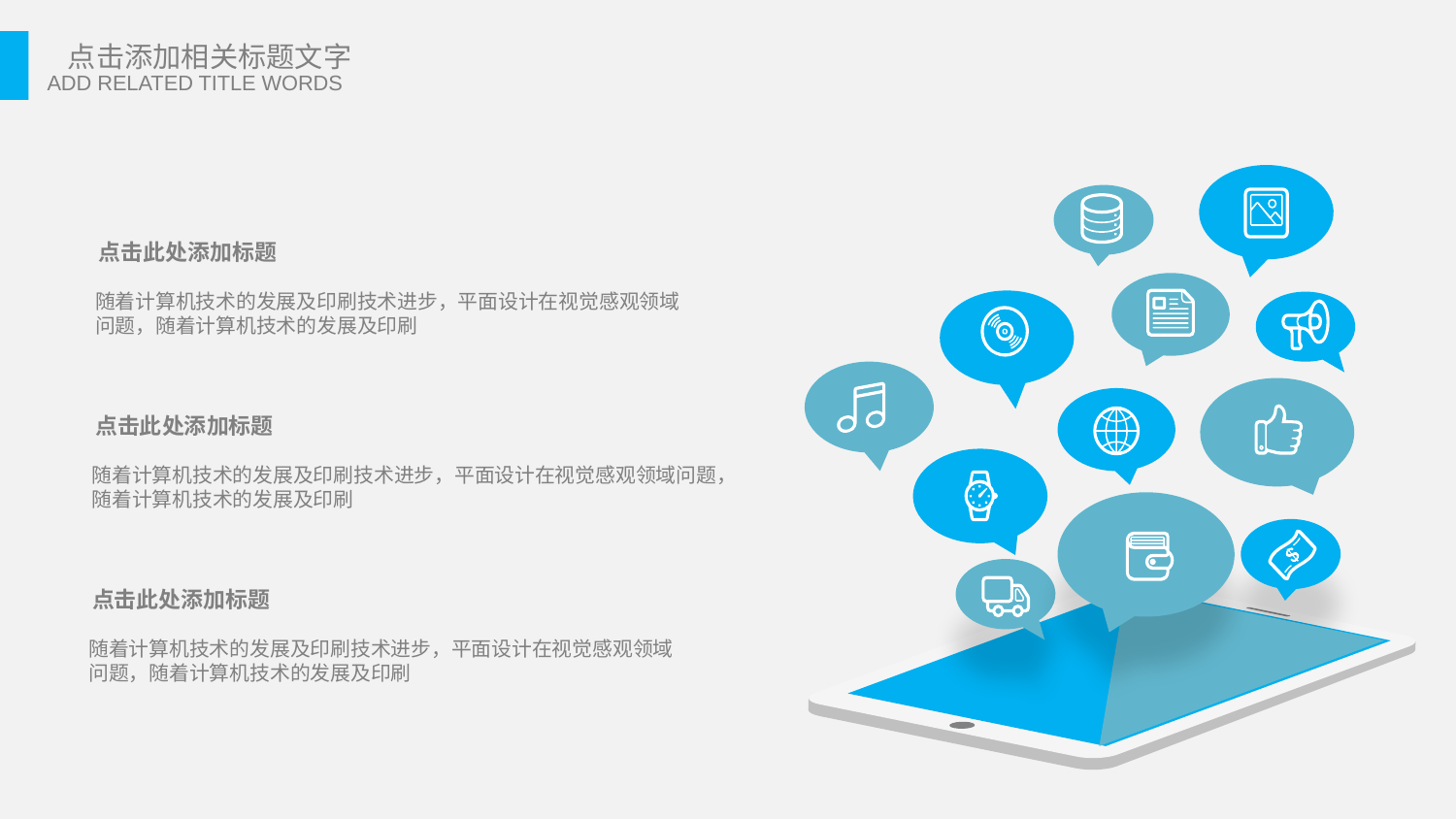

点击此处添加标题

随着计算机技术的发展及印刷技术进步，平面设计在视觉感观领域问题，随着计算机技术的发展及印刷

点击此处添加标题

随着计算机技术的发展及印刷技术进步，平面设计在视觉感观领域问题，随着计算机技术的发展及印刷

点击此处添加标题

随着计算机技术的发展及印刷技术进步，平面设计在视觉感观领域问题，随着计算机技术的发展及印刷